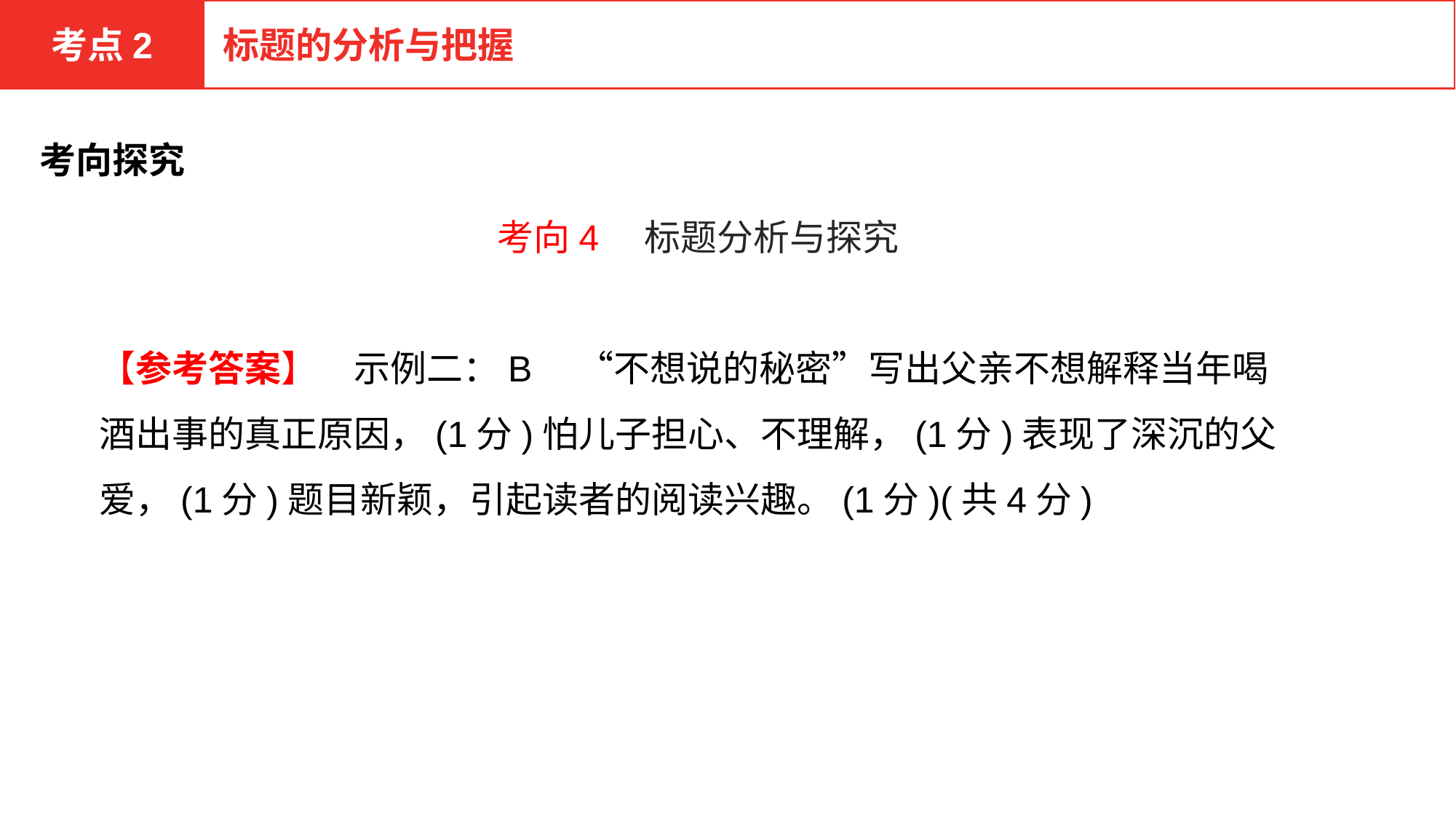

考点2
标题的分析与把握
考向探究
考向4　标题分析与探究

【参考答案】　示例二：B　“不想说的秘密”写出父亲不想解释当年喝酒出事的真正原因，(1分)怕儿子担心、不理解，(1分)表现了深沉的父爱，(1分)题目新颖，引起读者的阅读兴趣。(1分)(共4分)